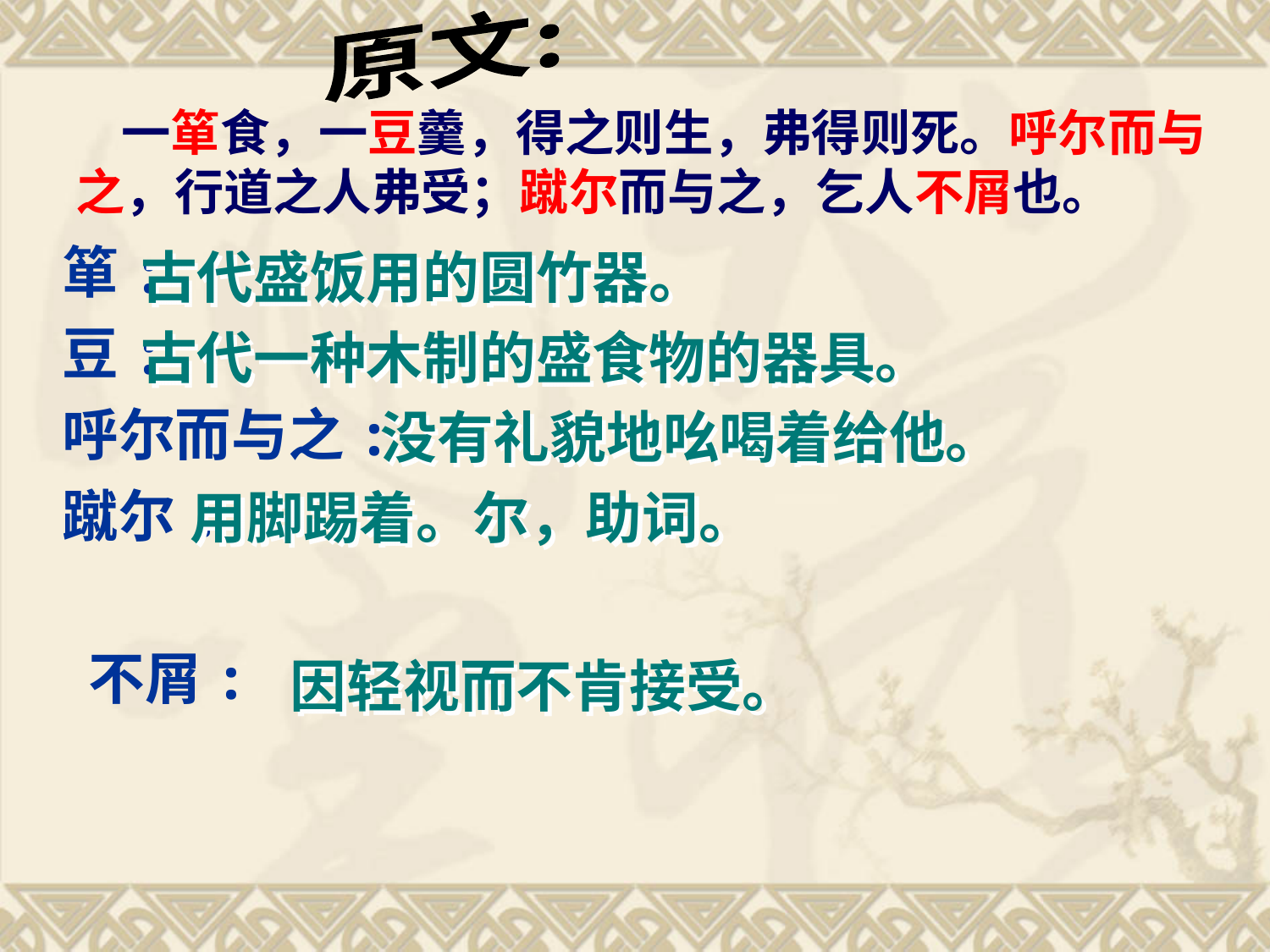

原文:
   一箪食，一豆羹，得之则生，弗得则死。呼尔而与之，行道之人弗受；蹴尔而与之，乞人不屑也。
箪:
豆:
呼尔而与之:
蹴尔:

 不屑:
古代盛饭用的圆竹器。
古代一种木制的盛食物的器具。
没有礼貌地吆喝着给他。
用脚踢着。尔，助词。
因轻视而不肯接受。